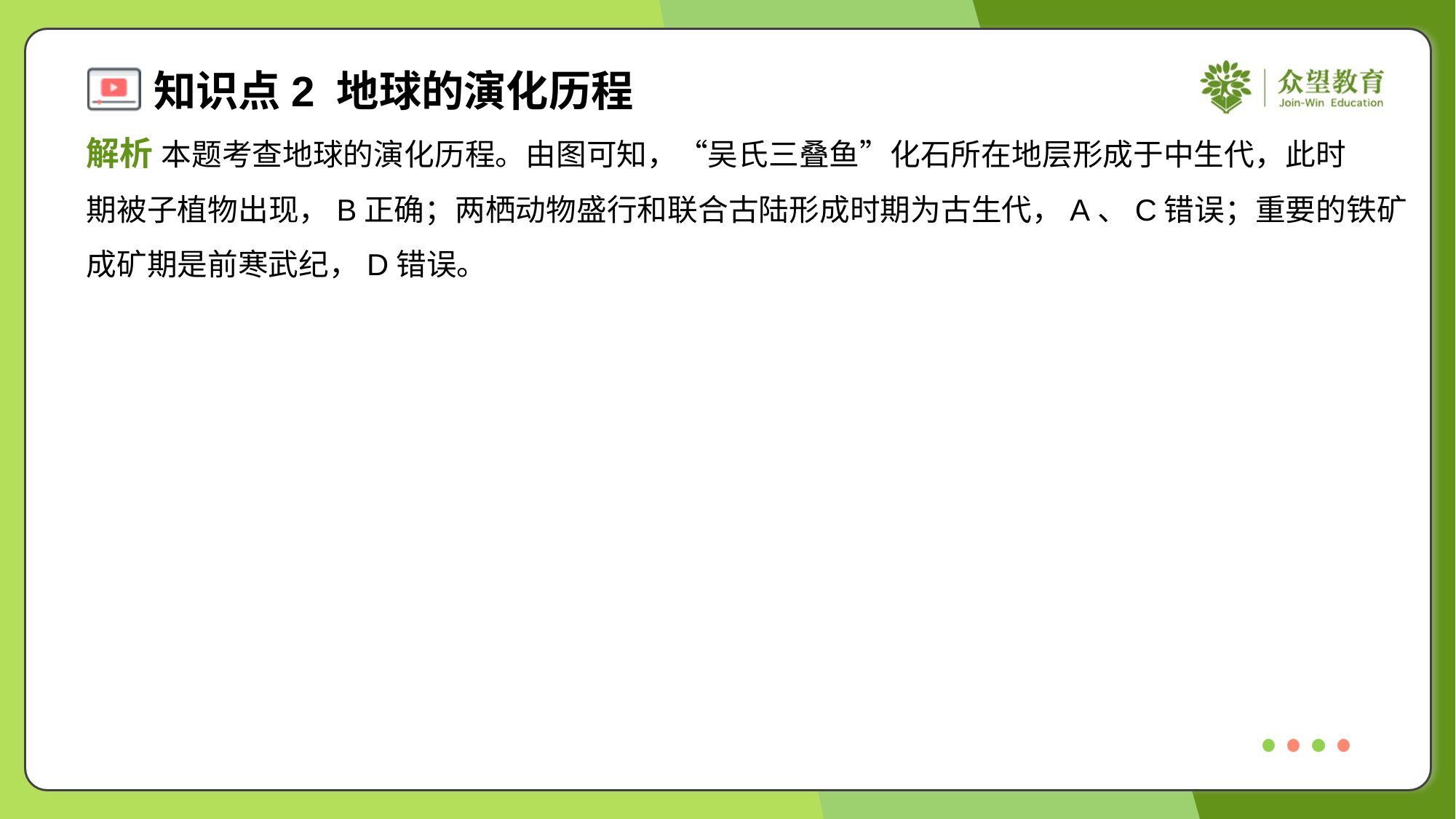

解析 本题考查地球的演化历程。由图可知，“吴氏三叠鱼”化石所在地层形成于中生代，此时
期被子植物出现，B正确；两栖动物盛行和联合古陆形成时期为古生代，A、C错误；重要的铁矿
成矿期是前寒武纪，D错误。